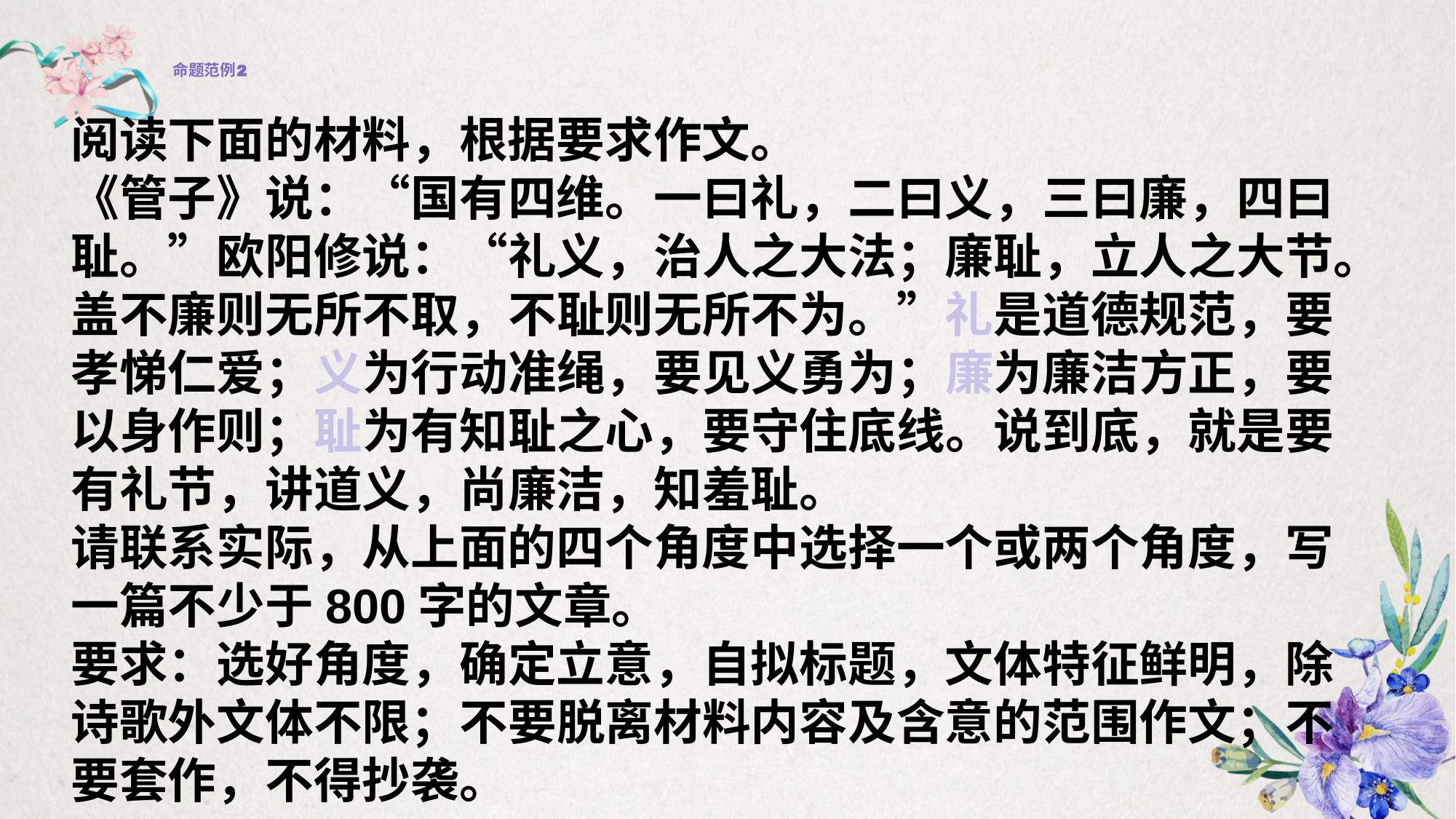

# 命题范例2
阅读下面的材料，根据要求作文。
《管子》说：“国有四维。一曰礼，二曰义，三曰廉，四曰耻。”欧阳修说：“礼义，治人之大法；廉耻，立人之大节。盖不廉则无所不取，不耻则无所不为。”礼是道德规范，要孝悌仁爱；义为行动准绳，要见义勇为；廉为廉洁方正，要以身作则；耻为有知耻之心，要守住底线。说到底，就是要有礼节，讲道义，尚廉洁，知羞耻。
请联系实际，从上面的四个角度中选择一个或两个角度，写一篇不少于800字的文章。
要求：选好角度，确定立意，自拟标题，文体特征鲜明，除诗歌外文体不限；不要脱离材料内容及含意的范围作文；不要套作，不得抄袭。